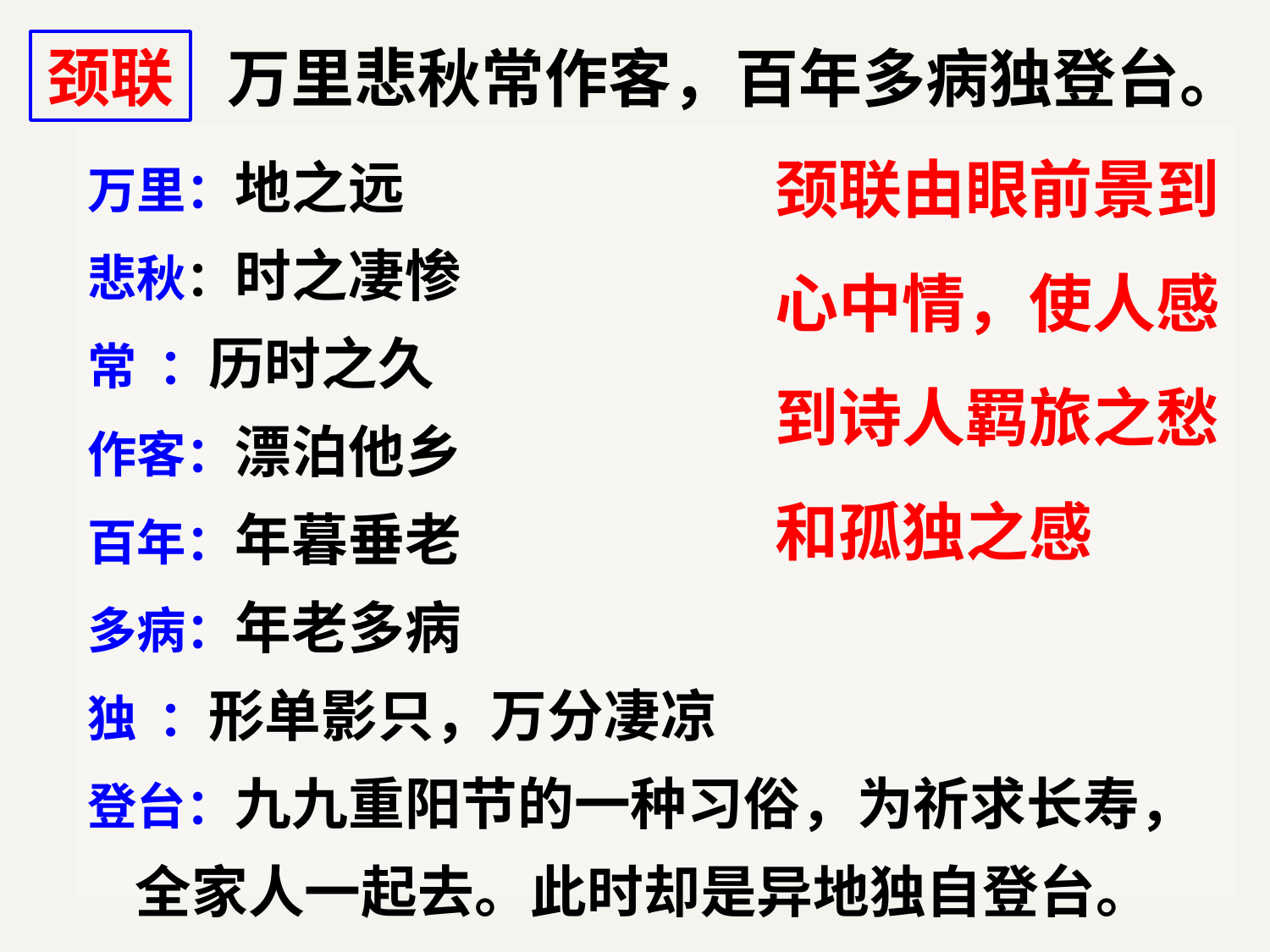

颈联
万里悲秋常作客，百年多病独登台。
颈联由眼前景到心中情，使人感到诗人羁旅之愁和孤独之感
万里：地之远
悲秋：时之凄惨
常  ：历时之久
作客：漂泊他乡
百年：年暮垂老
多病：年老多病
独  ：形单影只，万分凄凉
登台：九九重阳节的一种习俗，为祈求长寿，全家人一起去。此时却是异地独自登台。